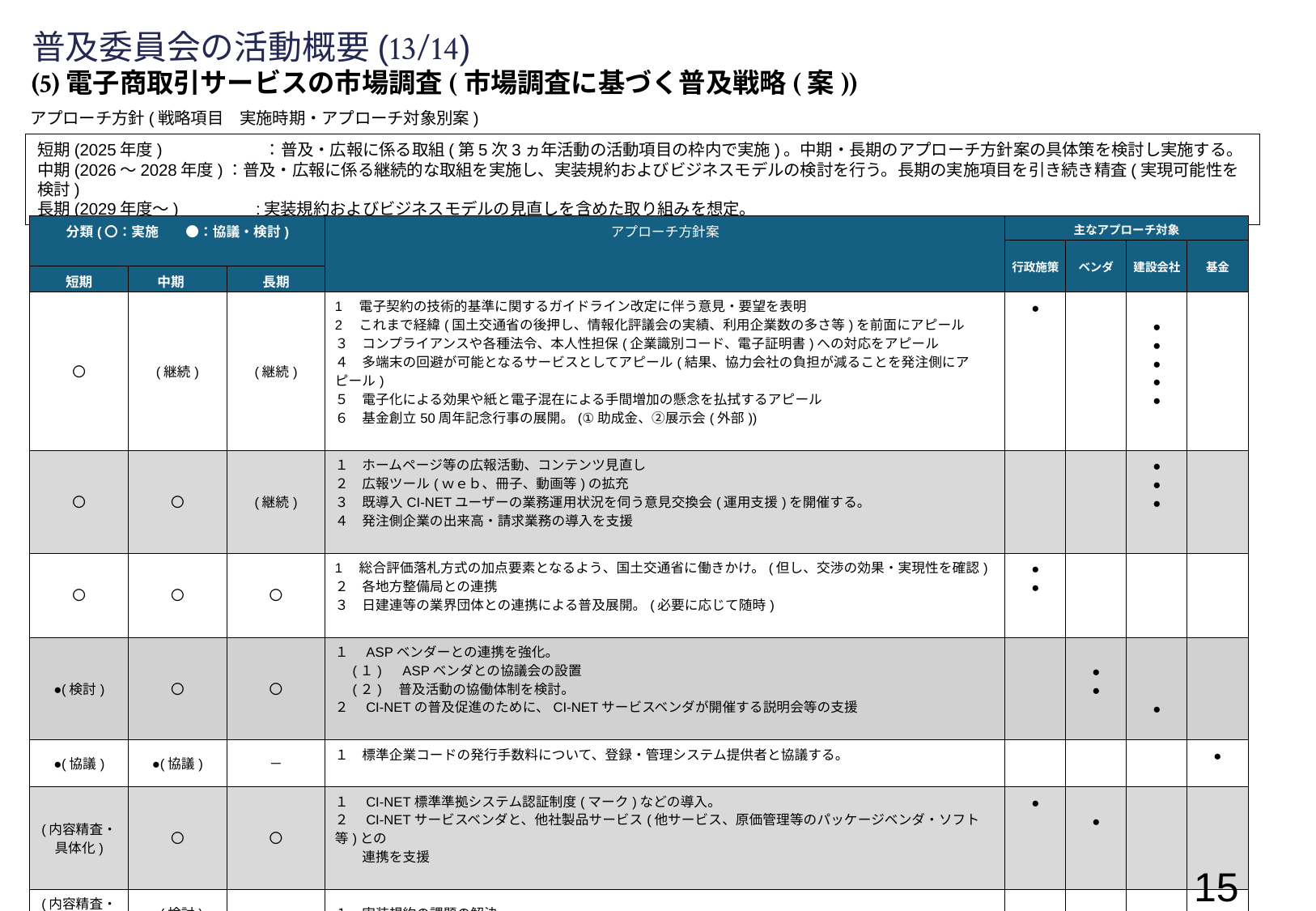

普及委員会の活動概要(13/14)
(5)電子商取引サービスの市場調査(市場調査に基づく普及戦略(案))
アプローチ方針(戦略項目　実施時期・アプローチ対象別案)
短期(2025年度)　　　　　　：普及・広報に係る取組(第5次3ヵ年活動の活動項目の枠内で実施)。中期・長期のアプローチ方針案の具体策を検討し実施する。
中期(2026～2028年度)：普及・広報に係る継続的な取組を実施し、実装規約およびビジネスモデルの検討を行う。長期の実施項目を引き続き精査(実現可能性を検討)
長期(2029年度〜)　　　　 :実装規約およびビジネスモデルの見直しを含めた取り組みを想定。
| 分類(〇：実施　　●：協議・検討) |  |  | アプローチ方針案 | 主なアプローチ対象 |  |  |  |
| --- | --- | --- | --- | --- | --- | --- | --- |
|  |  |  |  | 行政施策 | ベンダ | 建設会社 | 基金 |
| 短期 | 中期 | 長期 |  | 行政施策 | ベンダ | 建設会社 | 基金 |
| 〇 | (継続) | (継続) | 1　電子契約の技術的基準に関するガイドライン改定に伴う意見・要望を表明 2　これまで経緯(国土交通省の後押し、情報化評議会の実績、利用企業数の多さ等)を前面にアピール ３　コンプライアンスや各種法令、本人性担保(企業識別コード、電子証明書)への対応をアピール ４　多端末の回避が可能となるサービスとしてアピール(結果、協力会社の負担が減ることを発注側にアピール) ５　電子化による効果や紙と電子混在による手間増加の懸念を払拭するアピール ６　基金創立50周年記念行事の展開。(①助成金、②展示会(外部)) | ● |  | ● ● ● ● ● |  |
| 〇 | 〇 | (継続) | １　ホームページ等の広報活動、コンテンツ見直し ２　広報ツール(ｗｅｂ、冊子、動画等)の拡充 ３　既導入CI-NETユーザーの業務運用状況を伺う意見交換会(運用支援)を開催する。 ４　発注側企業の出来高・請求業務の導入を支援 |  |  | ● ● ● |  |
| 〇 | 〇 | 〇 | 1　総合評価落札方式の加点要素となるよう、国土交通省に働きかけ。(但し、交渉の効果・実現性を確認) ２　各地方整備局との連携 ３　日建連等の業界団体との連携による普及展開。(必要に応じて随時) | ● ● |  |  |  |
| ●(検討) | 〇 | 〇 | １　ASPベンダーとの連携を強化。　 　(１)　ASPベンダとの協議会の設置 　(２)　普及活動の協働体制を検討。 ２　CI-NETの普及促進のために、CI-NETサービスベンダが開催する説明会等の支援 |  | ● ● | ● |  |
| ●(協議) | ●(協議) | － | １　標準企業コードの発行手数料について、登録・管理システム提供者と協議する。 |  |  |  | ● |
| (内容精査・具体化) | 〇 | 〇 | １　CI-NET標準準拠システム認証制度(マーク)などの導入。 ２　CI-NETサービスベンダと、他社製品サービス(他サービス、原価管理等のパッケージベンダ・ソフト等)との 　　連携を支援 | ● | ● |  |  |
| (内容精査・具体化) | ●(検討) | － | １　実装規約の課題の解決 |  |  |  | ● |
15